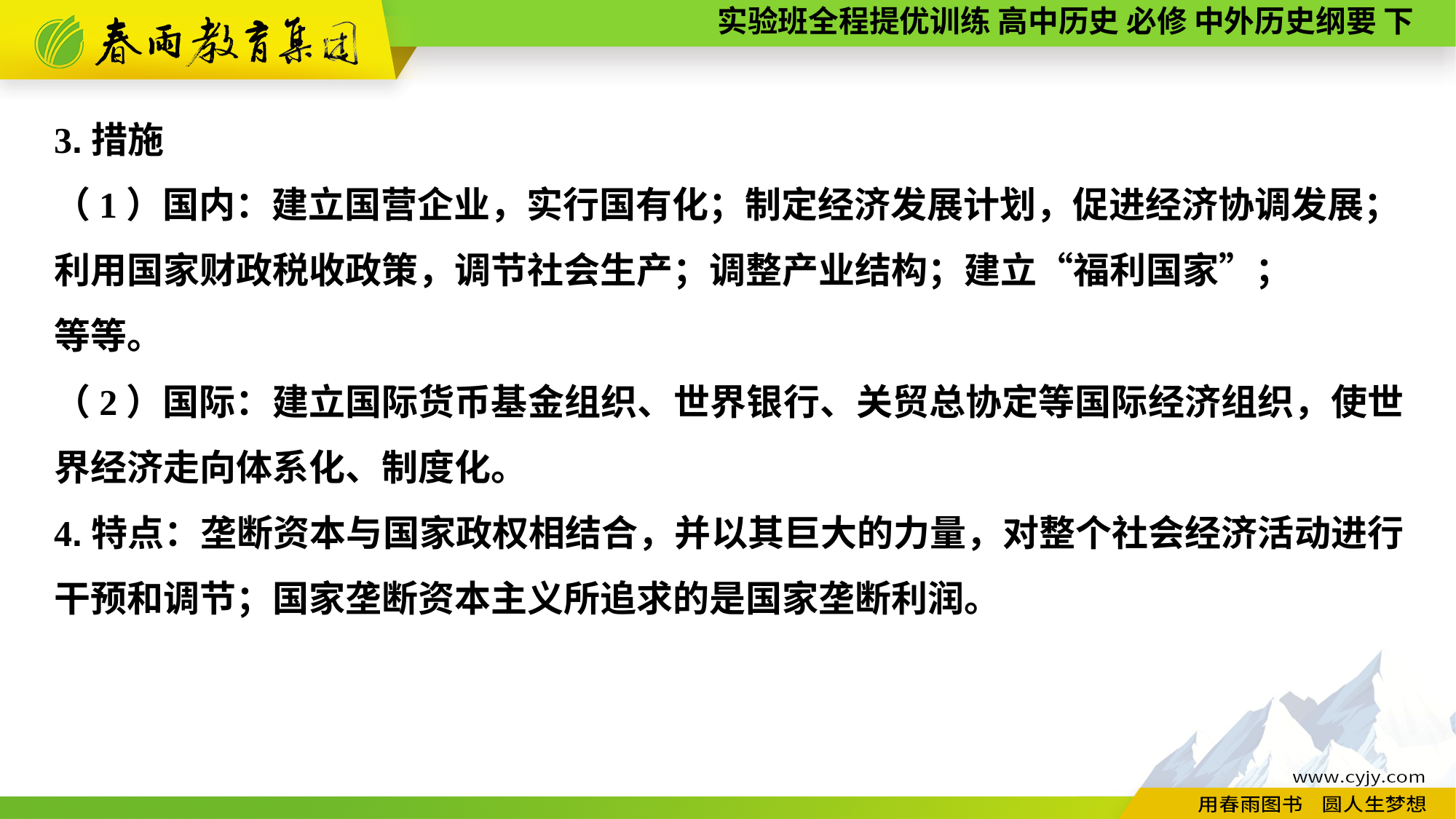

3.措施
（1）国内：建立国营企业，实行国有化；制定经济发展计划，促进经济协调发展；利用国家财政税收政策，调节社会生产；调整产业结构；建立“福利国家”；
等等。
（2）国际：建立国际货币基金组织、世界银行、关贸总协定等国际经济组织，使世界经济走向体系化、制度化。
4.特点：垄断资本与国家政权相结合，并以其巨大的力量，对整个社会经济活动进行干预和调节；国家垄断资本主义所追求的是国家垄断利润。